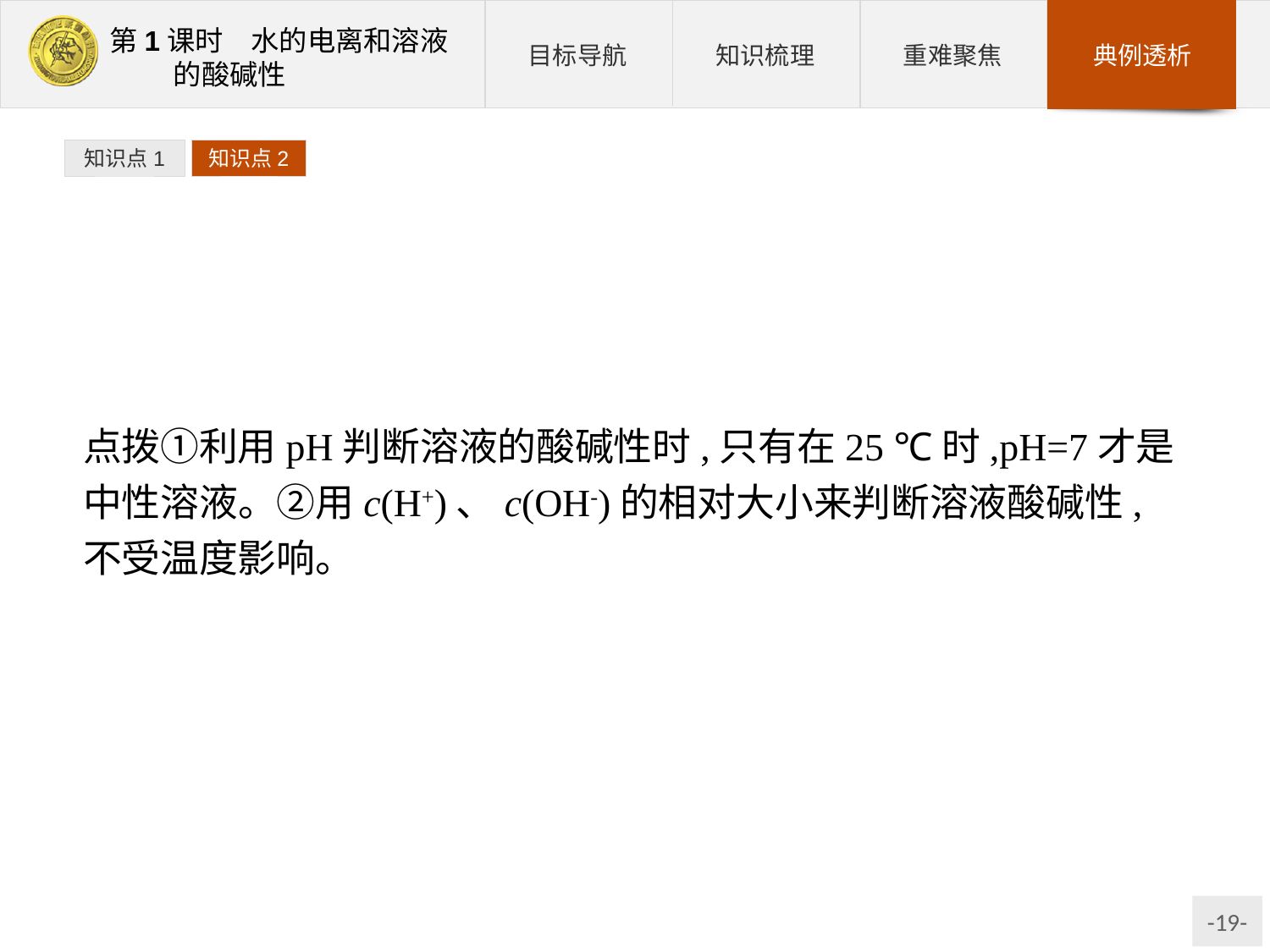

知识点1
知识点2
点拨①利用pH判断溶液的酸碱性时,只有在25 ℃时,pH=7才是中性溶液。②用c(H+)、c(OH-)的相对大小来判断溶液酸碱性,不受温度影响。